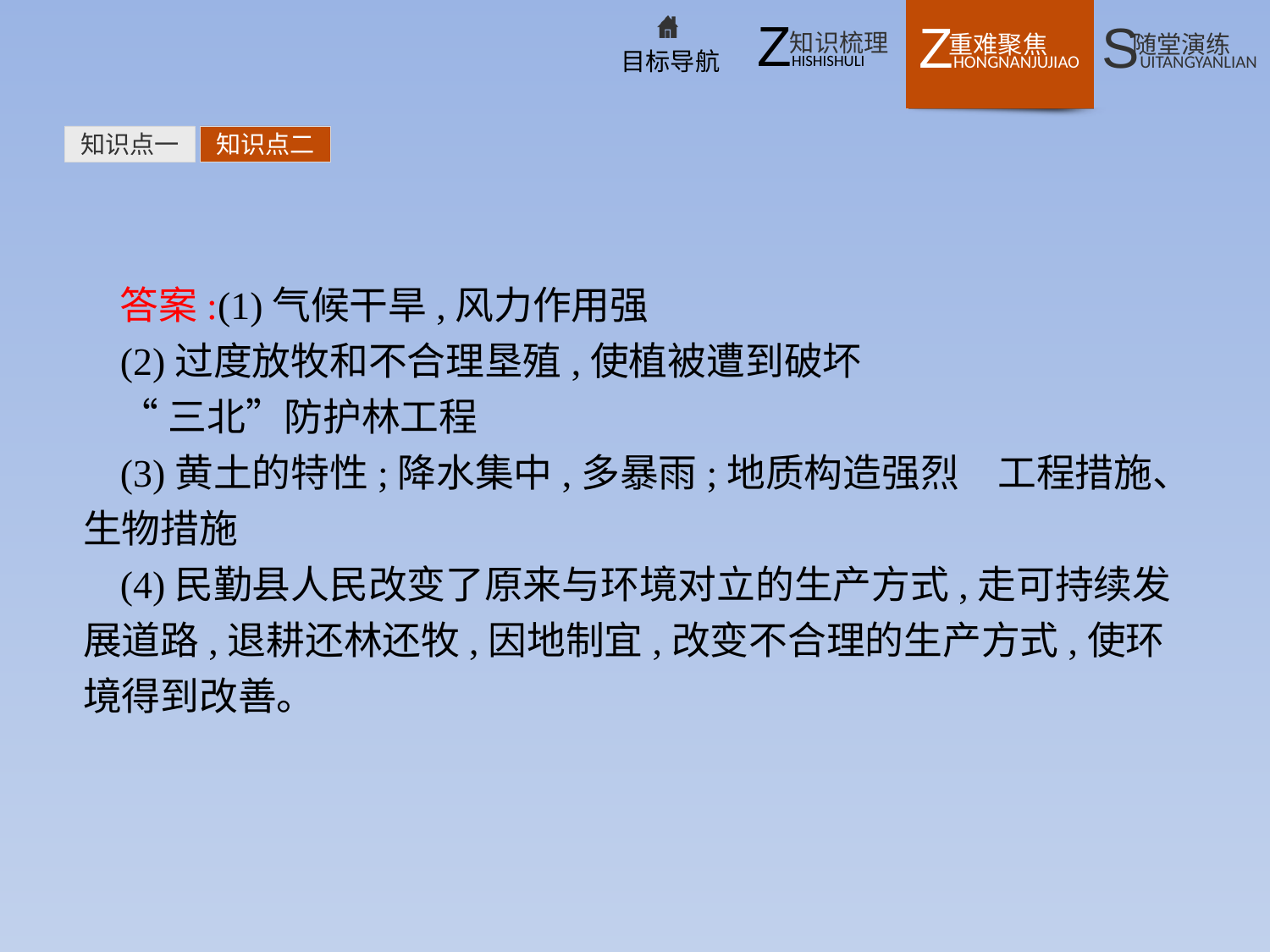

知识点一
知识点二
答案:(1)气候干旱,风力作用强
(2)过度放牧和不合理垦殖,使植被遭到破坏
“三北”防护林工程
(3)黄土的特性;降水集中,多暴雨;地质构造强烈　工程措施、生物措施
(4)民勤县人民改变了原来与环境对立的生产方式,走可持续发展道路,退耕还林还牧,因地制宜,改变不合理的生产方式,使环境得到改善。